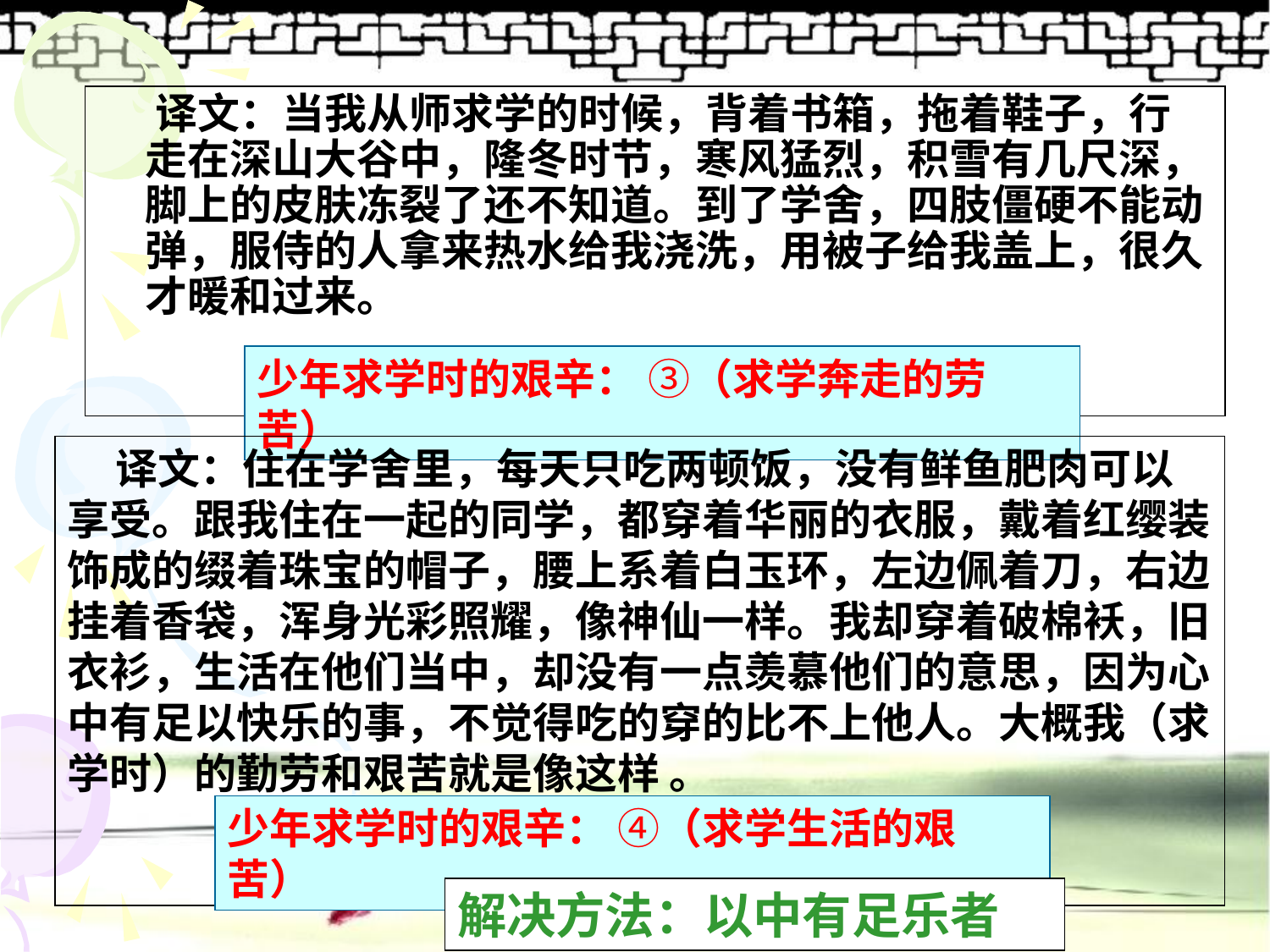

译文：当我从师求学的时候，背着书箱，拖着鞋子，行走在深山大谷中，隆冬时节，寒风猛烈，积雪有几尺深，脚上的皮肤冻裂了还不知道。到了学舍，四肢僵硬不能动弹，服侍的人拿来热水给我浇洗，用被子给我盖上，很久才暖和过来。
少年求学时的艰辛： ③（求学奔走的劳苦）
    译文：住在学舍里，每天只吃两顿饭，没有鲜鱼肥肉可以享受。跟我住在一起的同学，都穿着华丽的衣服，戴着红缨装饰成的缀着珠宝的帽子，腰上系着白玉环，左边佩着刀，右边挂着香袋，浑身光彩照耀，像神仙一样。我却穿着破棉袄，旧衣衫，生活在他们当中，却没有一点羡慕他们的意思，因为心中有足以快乐的事，不觉得吃的穿的比不上他人。大概我（求学时）的勤劳和艰苦就是像这样 。

少年求学时的艰辛： ④（求学生活的艰苦）
解决方法：以中有足乐者